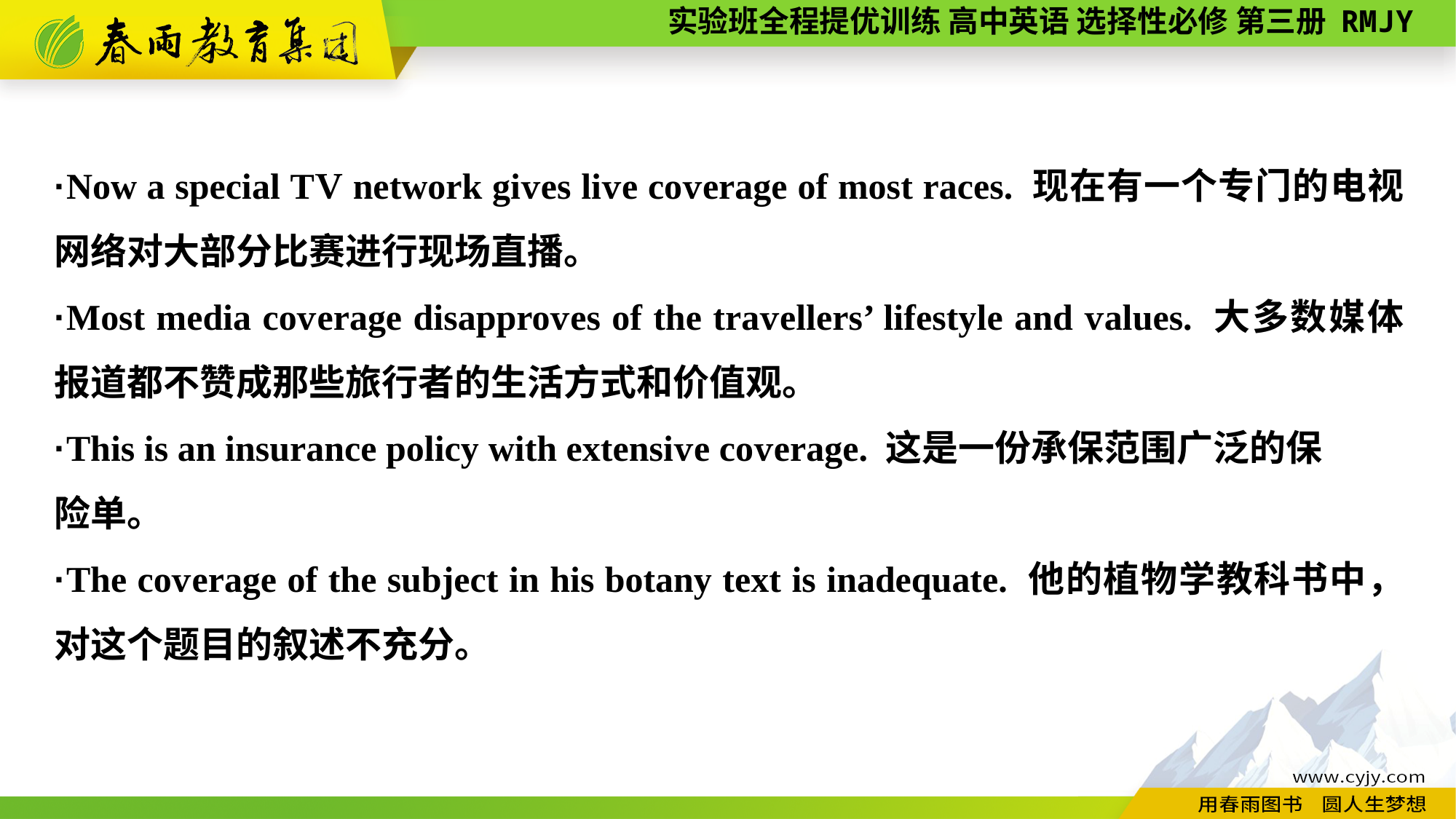

·Now a special TV network gives live coverage of most races. 现在有一个专门的电视网络对大部分比赛进行现场直播。
·Most media coverage disapproves of the travellers’ lifestyle and values. 大多数媒体报道都不赞成那些旅行者的生活方式和价值观。
·This is an insurance policy with extensive coverage. 这是一份承保范围广泛的保
险单。
·The coverage of the subject in his botany text is inadequate. 他的植物学教科书中，对这个题目的叙述不充分。